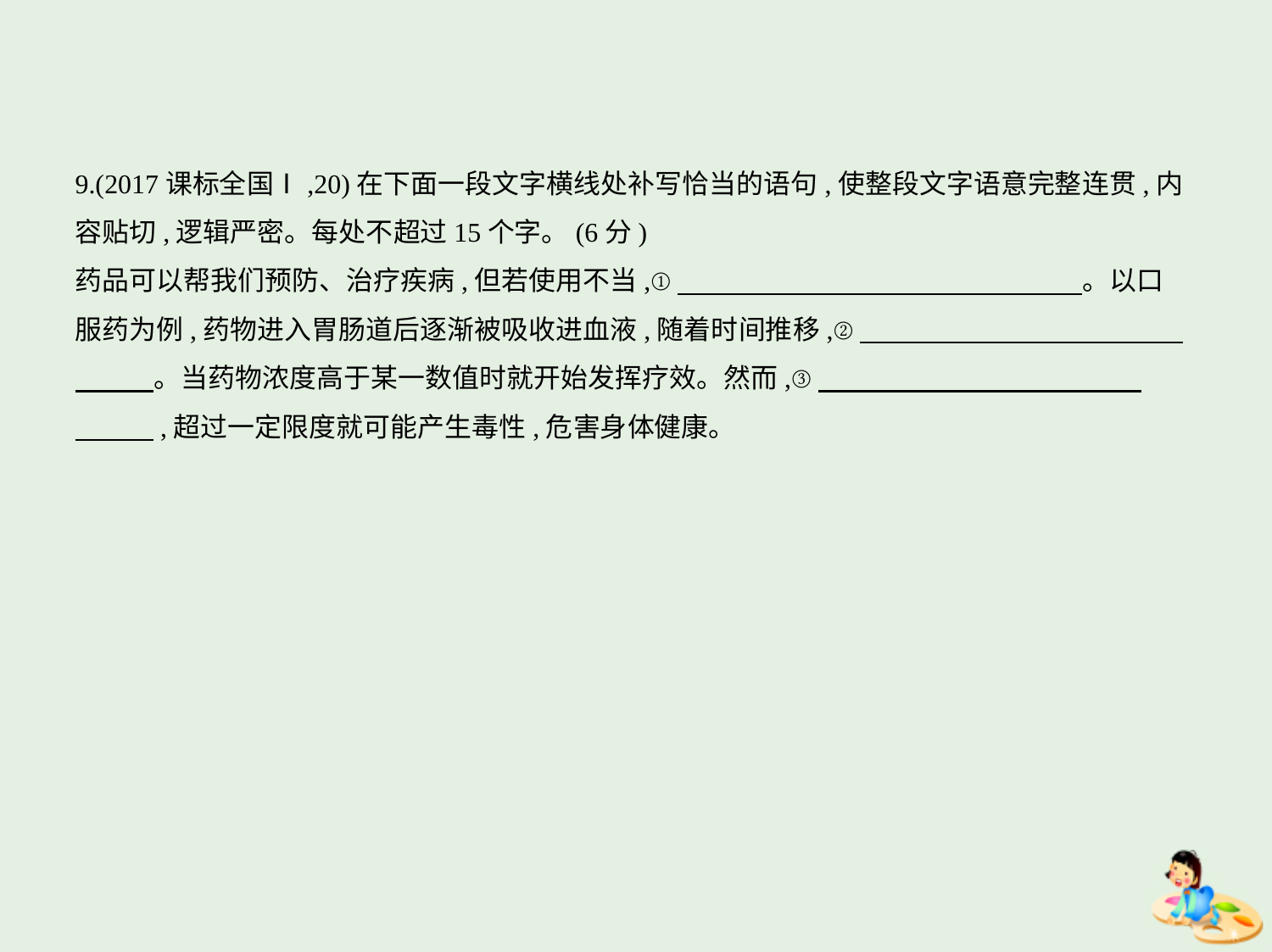

9.(2017课标全国Ⅰ,20)在下面一段文字横线处补写恰当的语句,使整段文字语意完整连贯,内
容贴切,逻辑严密。每处不超过15个字。(6分)
药品可以帮我们预防、治疗疾病,但若使用不当,①　　　　　　　　　　　　　　    。以口
服药为例,药物进入胃肠道后逐渐被吸收进血液,随着时间推移,②　　　　　　　　　　　    
　　    。当药物浓度高于某一数值时就开始发挥疗效。然而,③　　　　　　　　　　　    
　　    ,超过一定限度就可能产生毒性,危害身体健康。